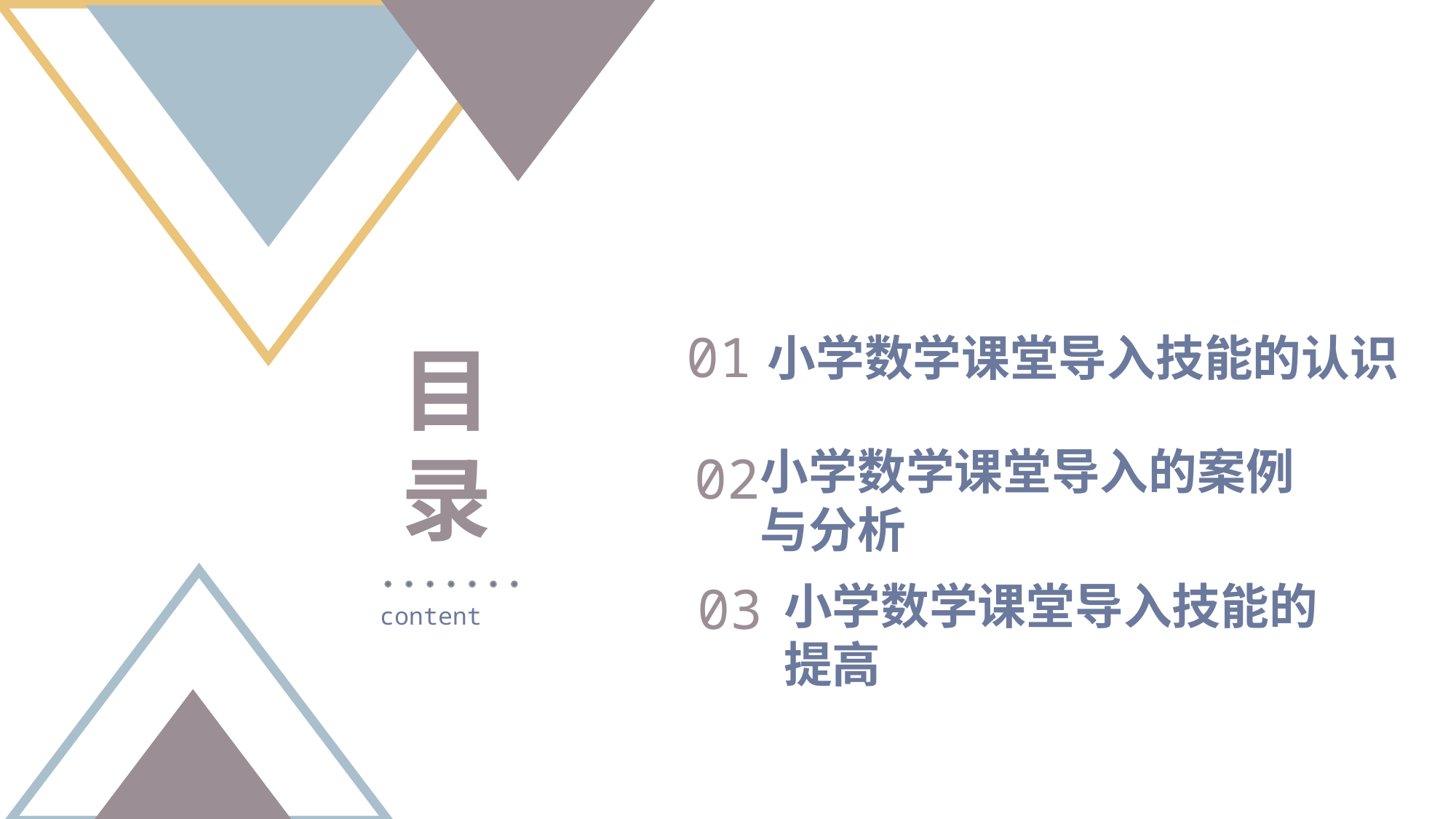

01
小学数学课堂导入技能的认识
目 录
小学数学课堂导入的案例与分析
02
03

小学数学课堂导入技能的提高

content